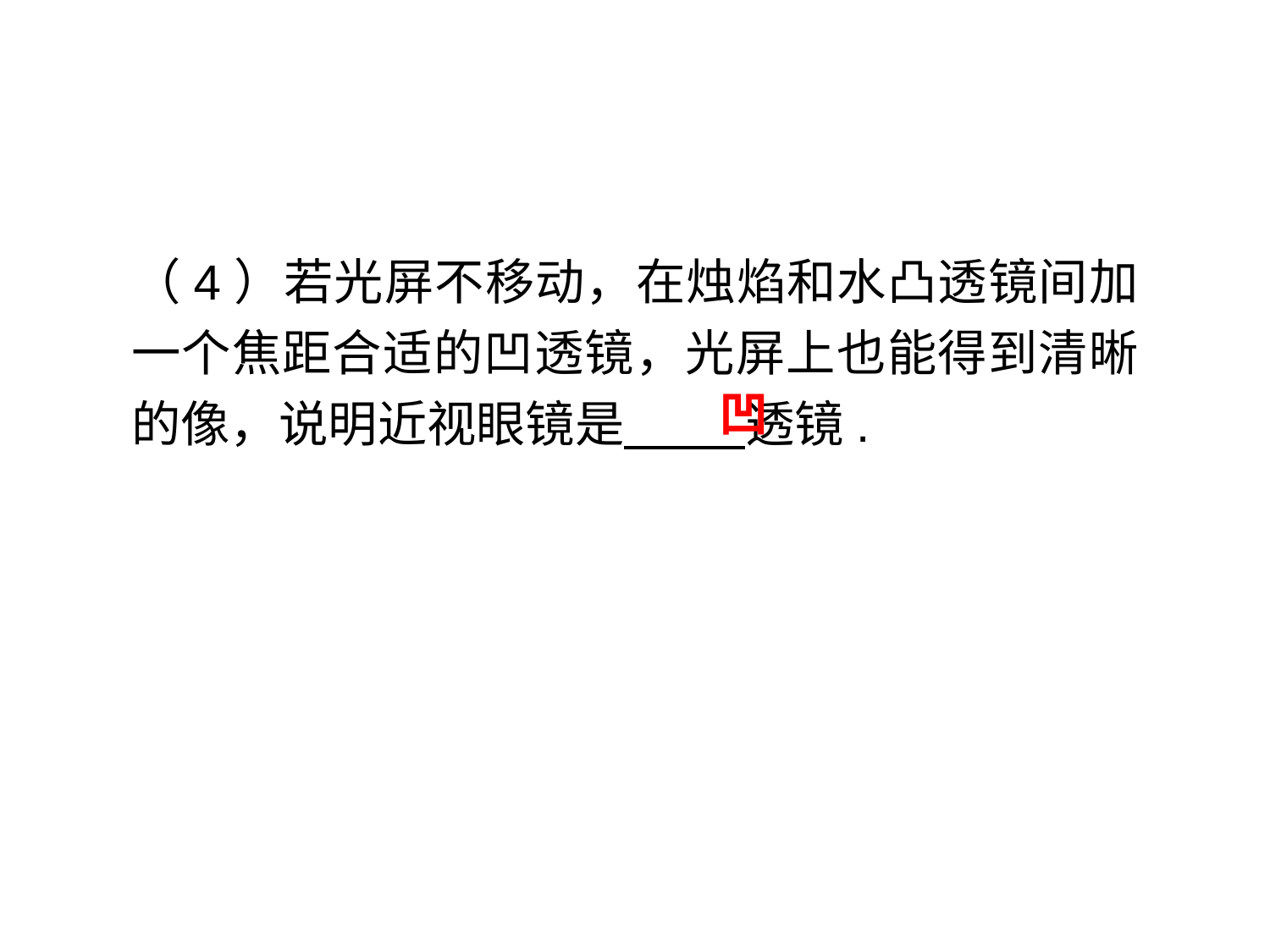

（4）若光屏不移动，在烛焰和水凸透镜间加一个焦距合适的凹透镜，光屏上也能得到清晰的像，说明近视眼镜是           透镜.
凹